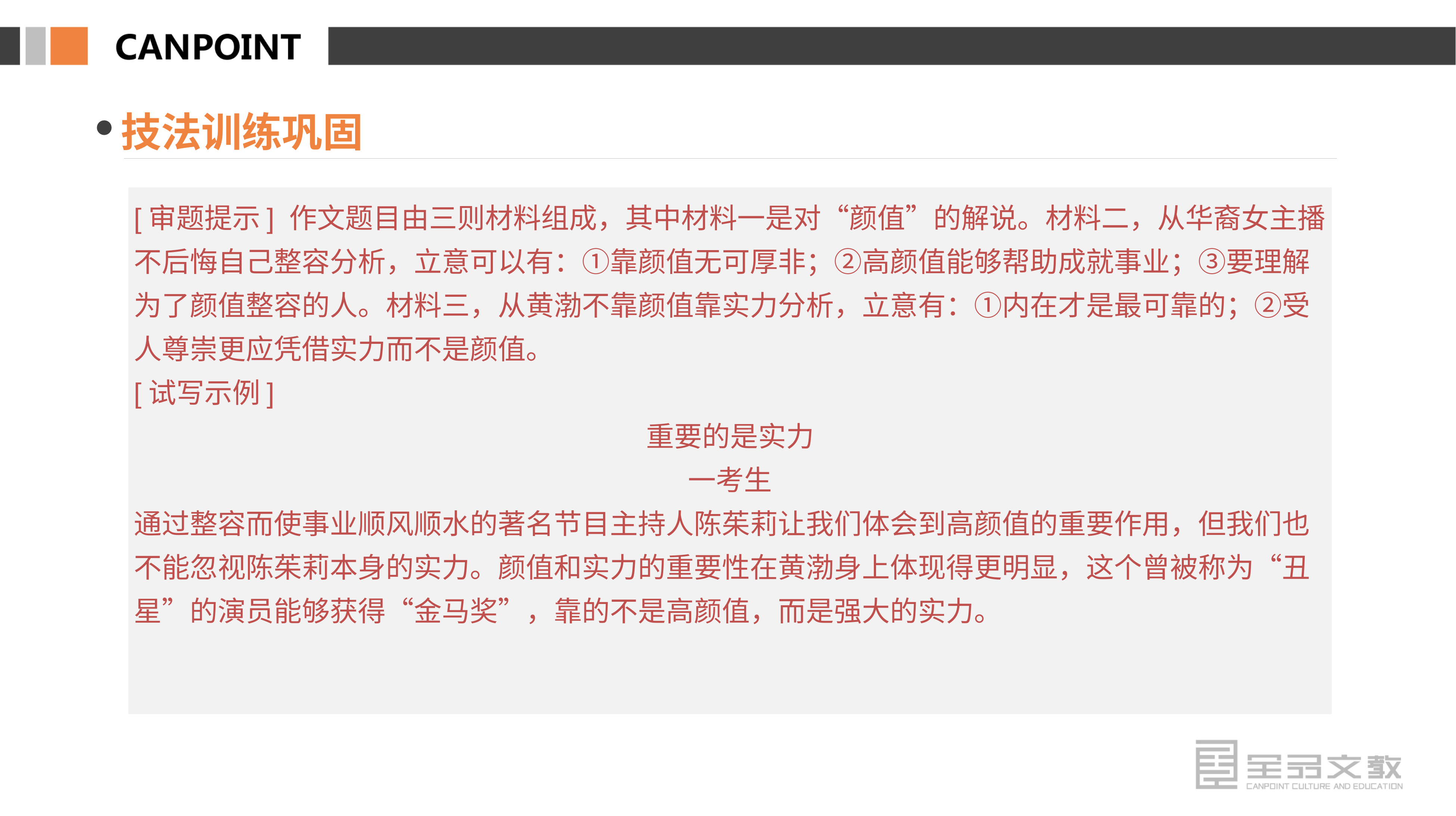

技法训练巩固

[审题提示] 作文题目由三则材料组成，其中材料一是对“颜值”的解说。材料二，从华裔女主播不后悔自己整容分析，立意可以有：①靠颜值无可厚非；②高颜值能够帮助成就事业；③要理解为了颜值整容的人。材料三，从黄渤不靠颜值靠实力分析，立意有：①内在才是最可靠的；②受人尊崇更应凭借实力而不是颜值。
[试写示例]
重要的是实力
一考生
通过整容而使事业顺风顺水的著名节目主持人陈茱莉让我们体会到高颜值的重要作用，但我们也不能忽视陈茱莉本身的实力。颜值和实力的重要性在黄渤身上体现得更明显，这个曾被称为“丑星”的演员能够获得“金马奖”，靠的不是高颜值，而是强大的实力。